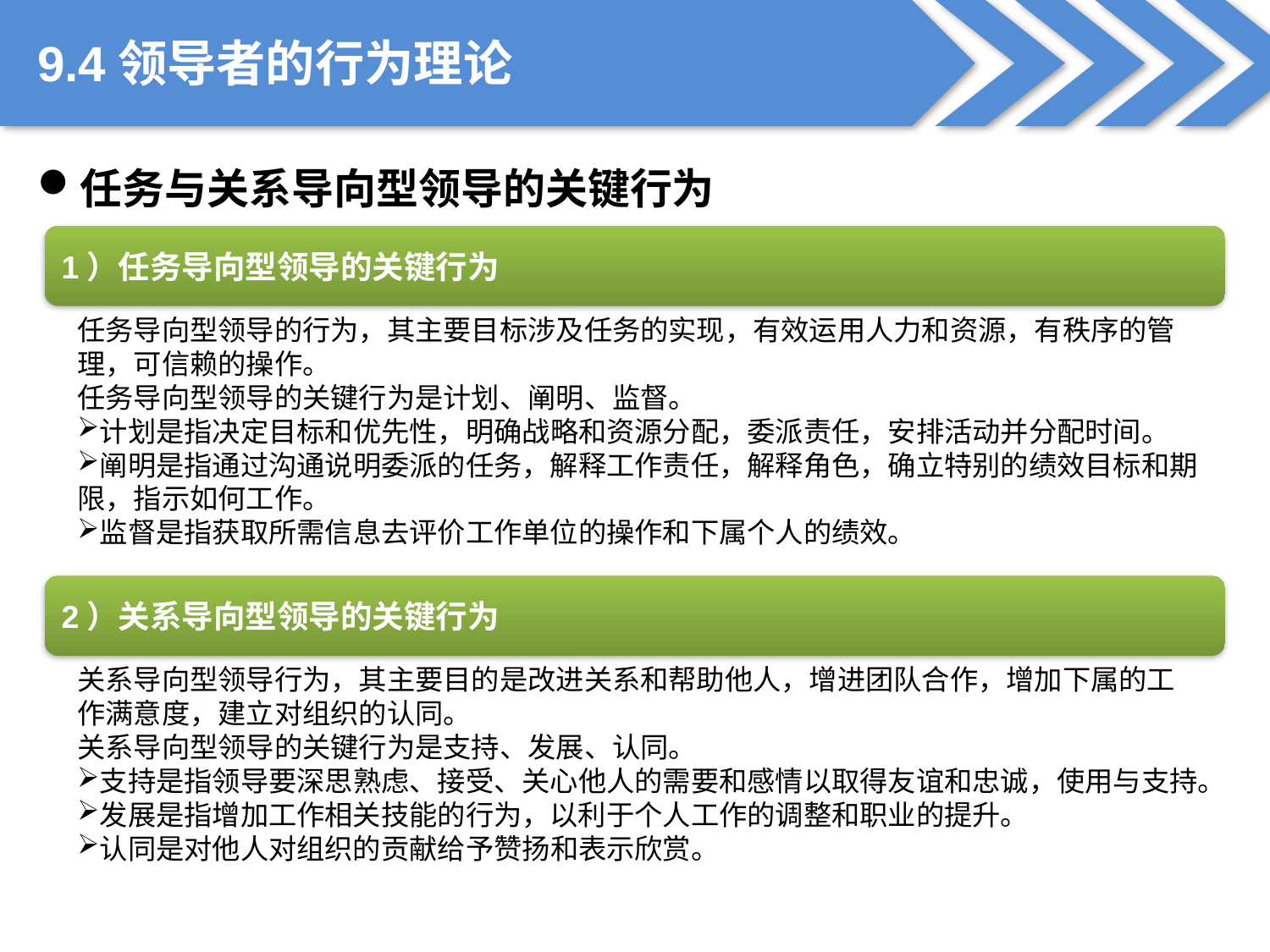

9.4领导者的行为理论
任务与关系导向型领导的关键行为
1）任务导向型领导的关键行为
任务导向型领导的行为，其主要目标涉及任务的实现，有效运用人力和资源，有秩序的管理，可信赖的操作。
任务导向型领导的关键行为是计划、阐明、监督。
计划是指决定目标和优先性，明确战略和资源分配，委派责任，安排活动并分配时间。
阐明是指通过沟通说明委派的任务，解释工作责任，解释角色，确立特别的绩效目标和期限，指示如何工作。
监督是指获取所需信息去评价工作单位的操作和下属个人的绩效。
2）关系导向型领导的关键行为
关系导向型领导行为，其主要目的是改进关系和帮助他人，增进团队合作，增加下属的工作满意度，建立对组织的认同。
关系导向型领导的关键行为是支持、发展、认同。
支持是指领导要深思熟虑、接受、关心他人的需要和感情以取得友谊和忠诚，使用与支持。
发展是指增加工作相关技能的行为，以利于个人工作的调整和职业的提升。
认同是对他人对组织的贡献给予赞扬和表示欣赏。